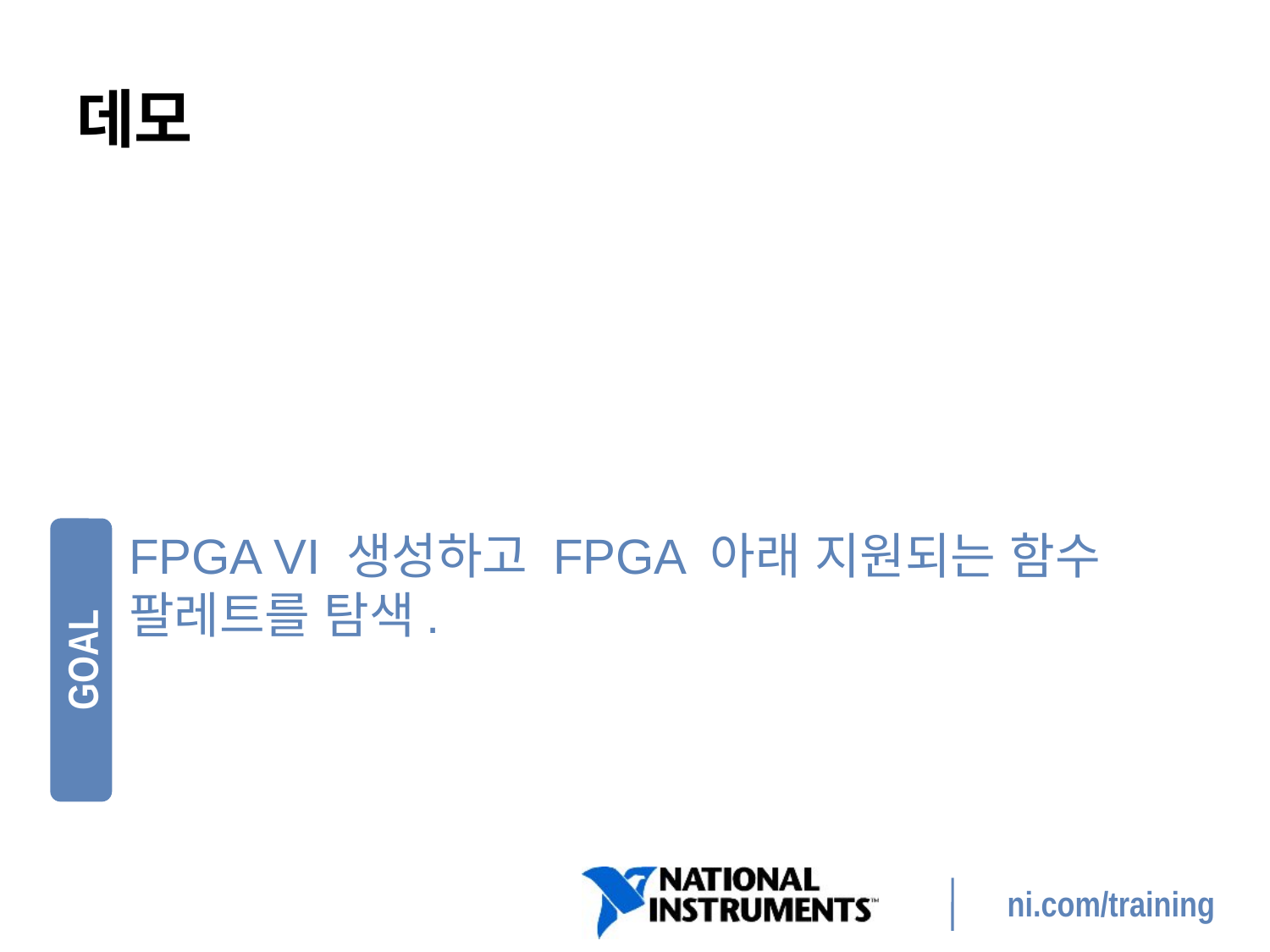

# 데모
FPGA VI 생성하고 FPGA 아래 지원되는 함수 팔레트를 탐색.